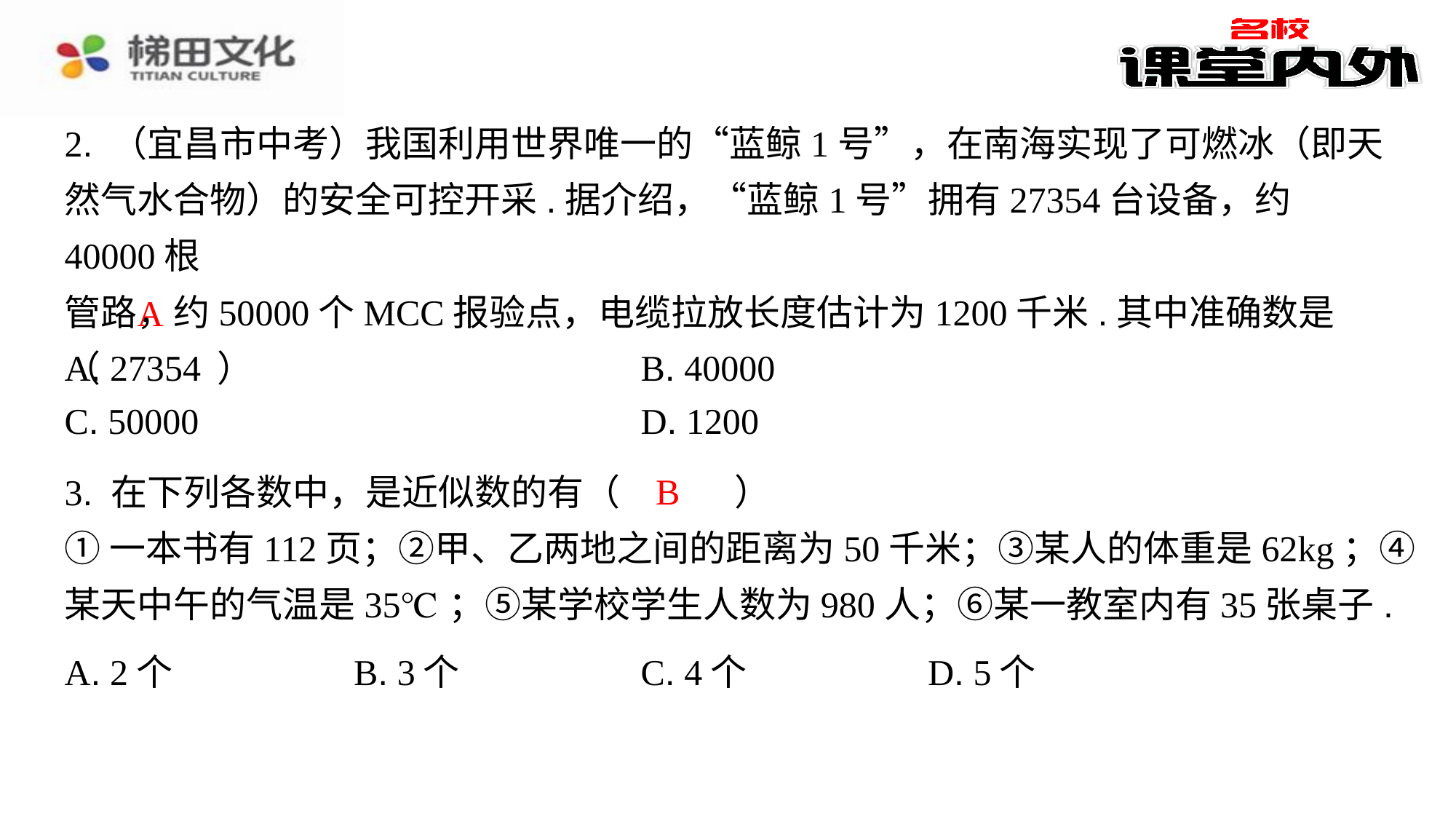

2. （宜昌市中考）我国利用世界唯一的“蓝鲸1号”，在南海实现了可燃冰（即天
然气水合物）的安全可控开采.据介绍，“蓝鲸1号”拥有27354台设备，约40000根
管路，约50000个MCC报验点，电缆拉放长度估计为1200千米.其中准确数是
（　A　）
A
| A. 27354 | B. 40000 |
| --- | --- |
| C. 50000 | D. 1200 |
B
3. 在下列各数中，是近似数的有（　B　）
①一本书有112页；②甲、乙两地之间的距离为50千米；③某人的体重是62kg；④
某天中午的气温是35℃；⑤某学校学生人数为980人；⑥某一教室内有35张桌子.
| A. 2个 | B. 3个 | C. 4个 | D. 5个 |
| --- | --- | --- | --- |